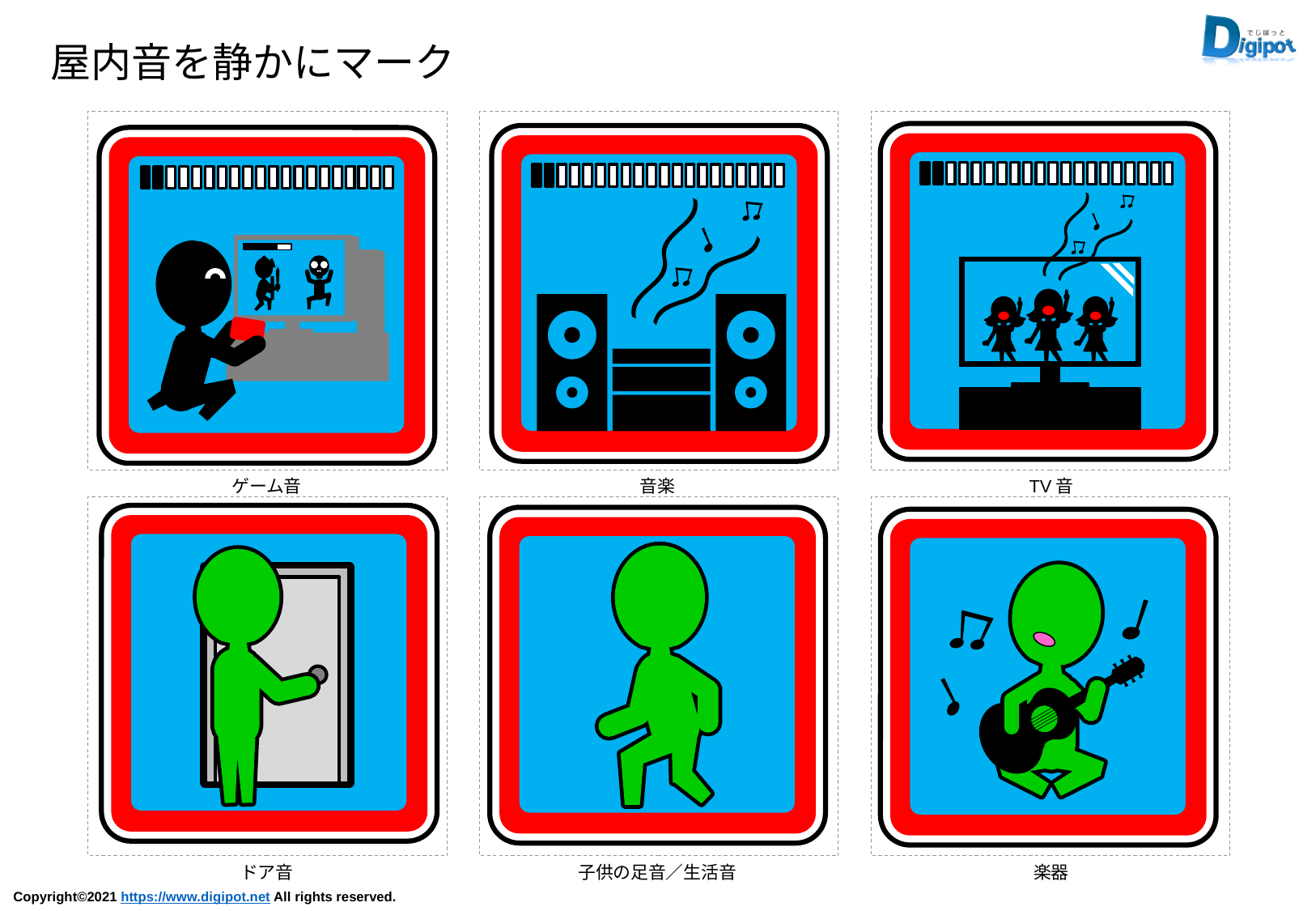

屋内音を静かにマーク

ゲーム音
音楽
TV音

ドア音
子供の足音／生活音
楽器